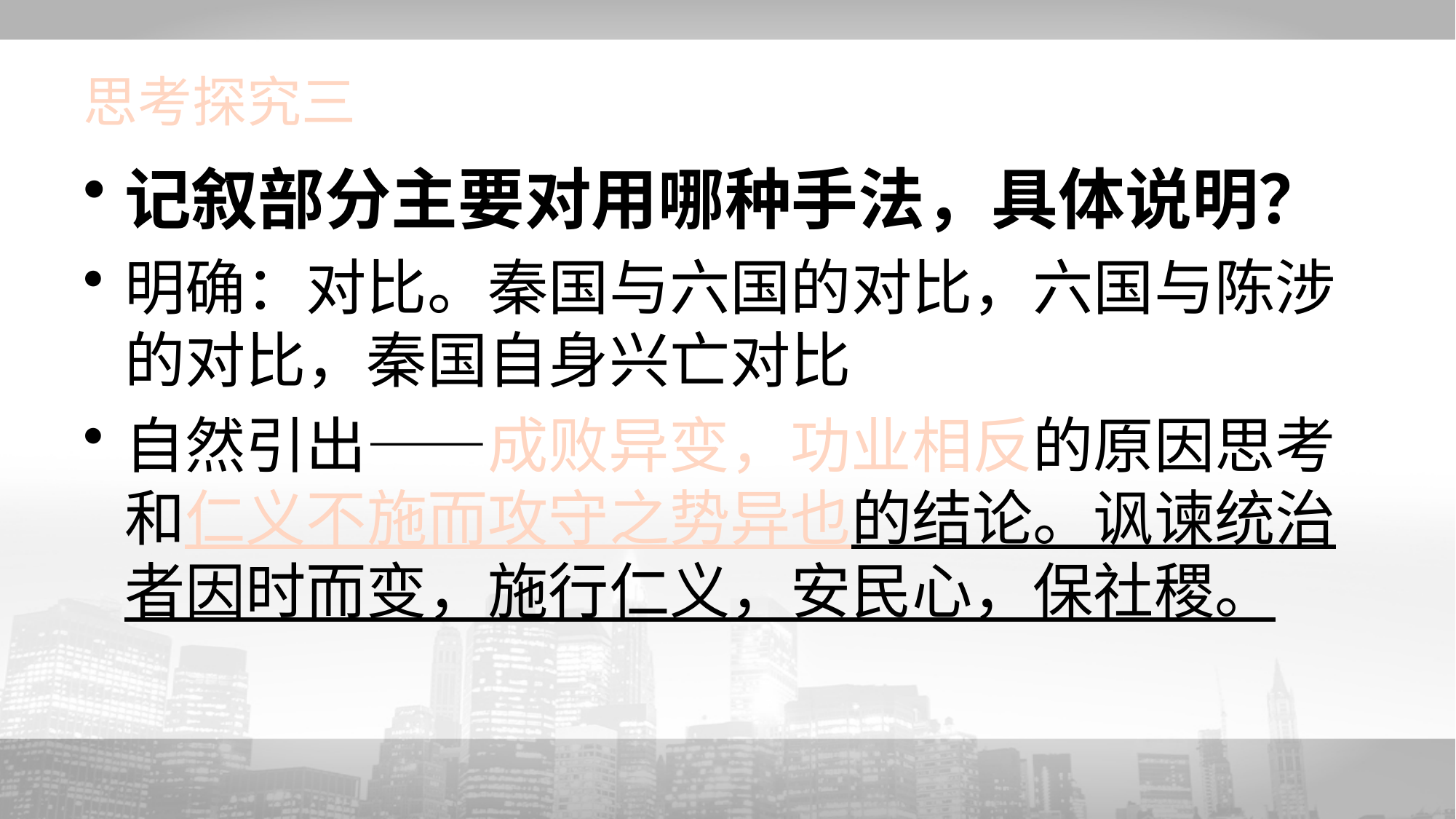

# 思考探究三
记叙部分主要对用哪种手法，具体说明？
明确：对比。秦国与六国的对比，六国与陈涉的对比，秦国自身兴亡对比
自然引出——成败异变，功业相反的原因思考和仁义不施而攻守之势异也的结论。讽谏统治者因时而变，施行仁义，安民心，保社稷。